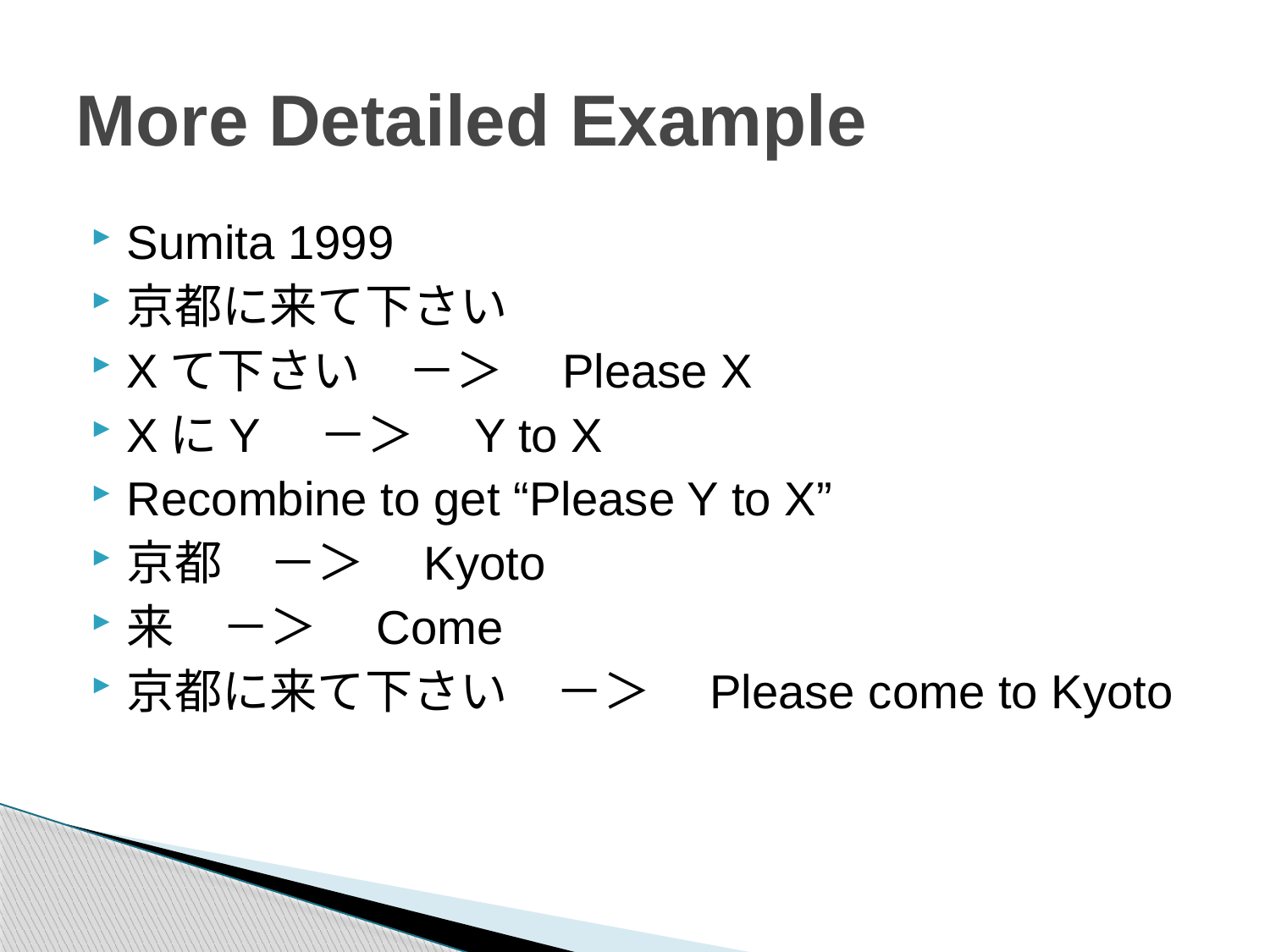

# More Detailed Example
Sumita 1999
京都に来て下さい
Xて下さい　－＞　Please X
XにY　－＞　Y to X
Recombine to get “Please Y to X”
京都　－＞　Kyoto
来　－＞　Come
京都に来て下さい　－＞　Please come to Kyoto